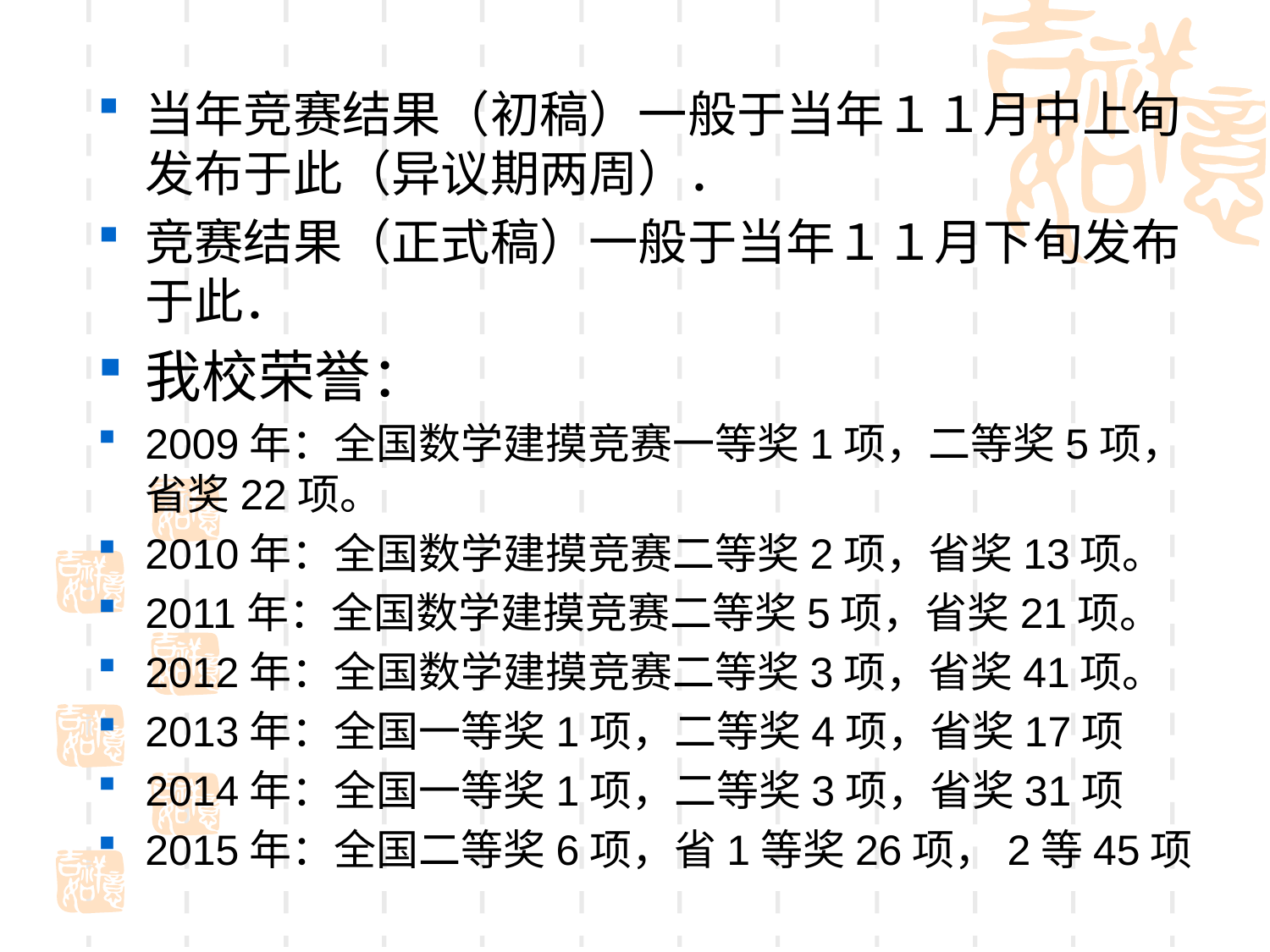

#
当年竞赛结果（初稿）一般于当年１１月中上旬发布于此（异议期两周）．
竞赛结果（正式稿）一般于当年１１月下旬发布于此．
我校荣誉：
2009年：全国数学建摸竞赛一等奖1项，二等奖5项，省奖22项。
2010年：全国数学建摸竞赛二等奖2项，省奖13项。
2011年：全国数学建摸竞赛二等奖5项，省奖21项。
2012年：全国数学建摸竞赛二等奖3项，省奖41项。
2013年：全国一等奖1项，二等奖4项，省奖17项
2014年：全国一等奖1项，二等奖3项，省奖31项
2015年：全国二等奖6项，省1等奖26项，2等45项